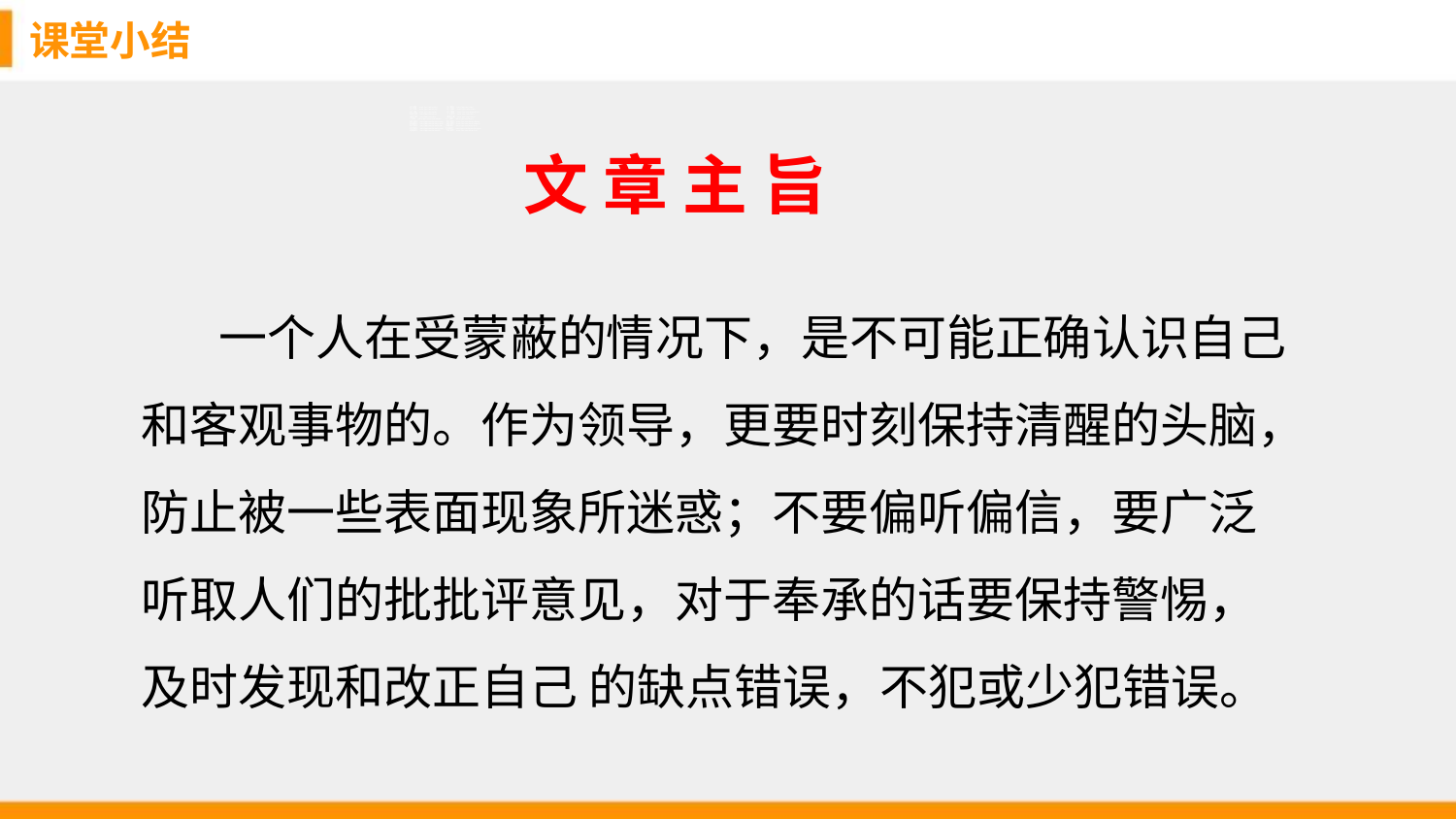

# 课堂小结
  文 章 主 旨
      一个人在受蒙蔽的情况下，是不可能正确认识自己
和客观事物的。作为领导，更要时刻保持清醒的头脑，
防止被一些表面现象所迷惑；不要偏听偏信，要广泛
听取人们的批批评意见，对于奉承的话要保持警惕，
及时发现和改正自己 的缺点错误，不犯或少犯错误。